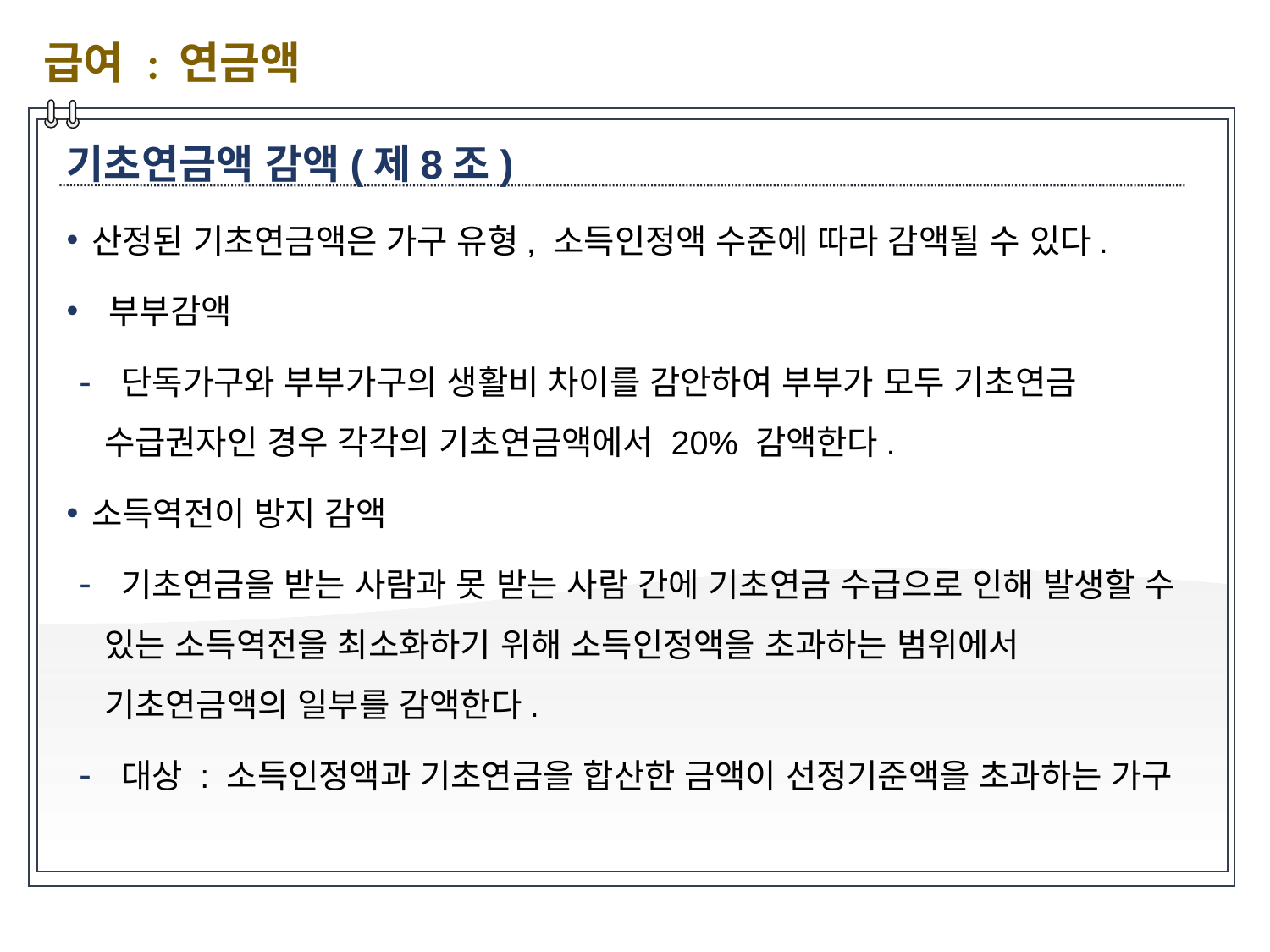

급여 : 연금액

기초연금액 감액(제8조)

산정된 기초연금액은 가구 유형, 소득인정액 수준에 따라 감액될 수 있다.
 부부감액
 단독가구와 부부가구의 생활비 차이를 감안하여 부부가 모두 기초연금 수급권자인 경우 각각의 기초연금액에서 20% 감액한다.
소득역전이 방지 감액
 기초연금을 받는 사람과 못 받는 사람 간에 기초연금 수급으로 인해 발생할 수 있는 소득역전을 최소화하기 위해 소득인정액을 초과하는 범위에서 기초연금액의 일부를 감액한다.
 대상 : 소득인정액과 기초연금을 합산한 금액이 선정기준액을 초과하는 가구